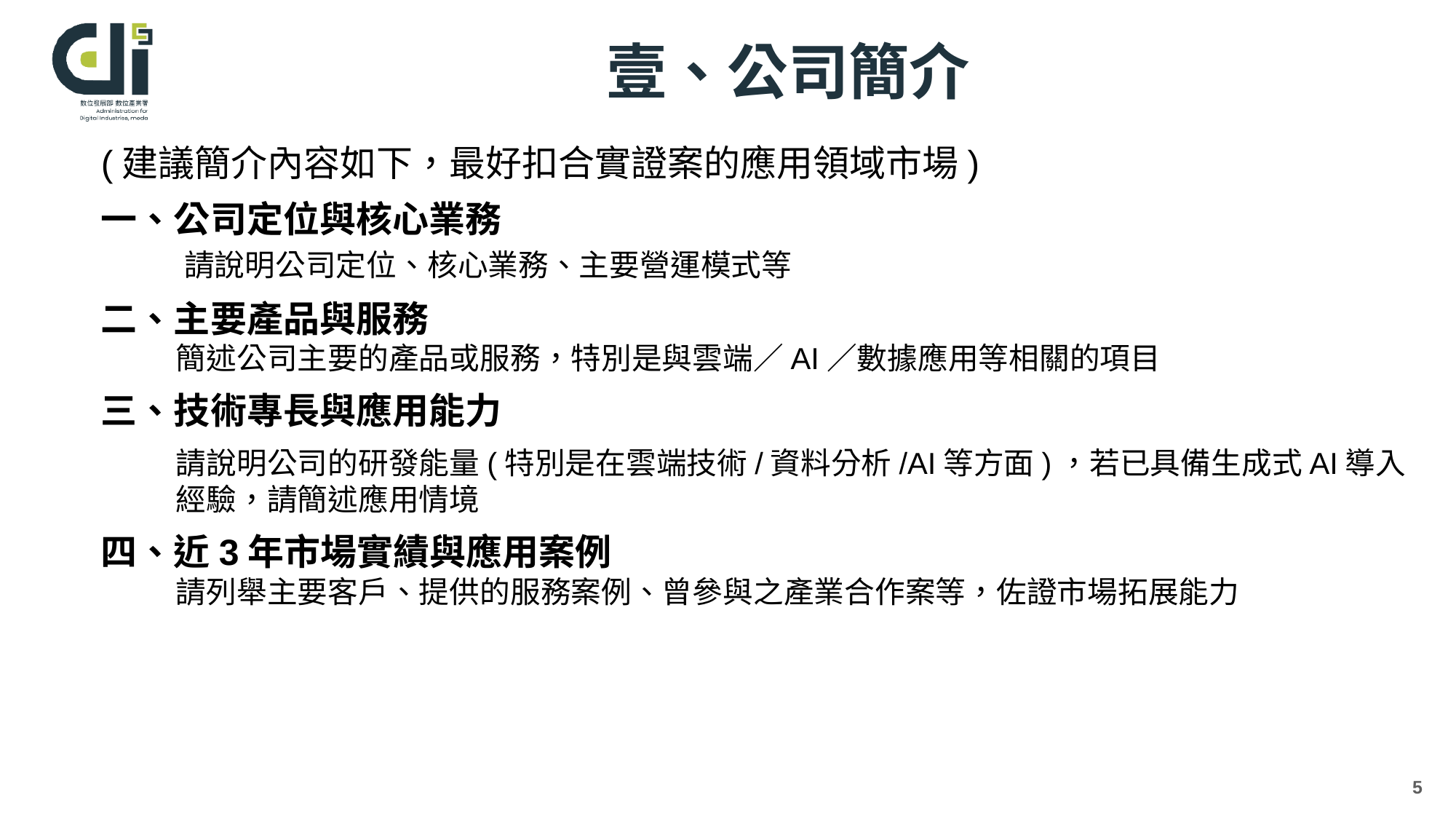

# 壹、公司簡介
(建議簡介內容如下，最好扣合實證案的應用領域市場)
一、公司定位與核心業務
 請說明公司定位、核心業務、主要營運模式等
二、主要產品與服務
簡述公司主要的產品或服務，特別是與雲端／AI／數據應用等相關的項目
三、技術專長與應用能力
請說明公司的研發能量(特別是在雲端技術/資料分析/AI等方面)，若已具備生成式AI導入經驗，請簡述應用情境
四、近3年市場實績與應用案例
請列舉主要客戶、提供的服務案例、曾參與之產業合作案等，佐證市場拓展能力
5